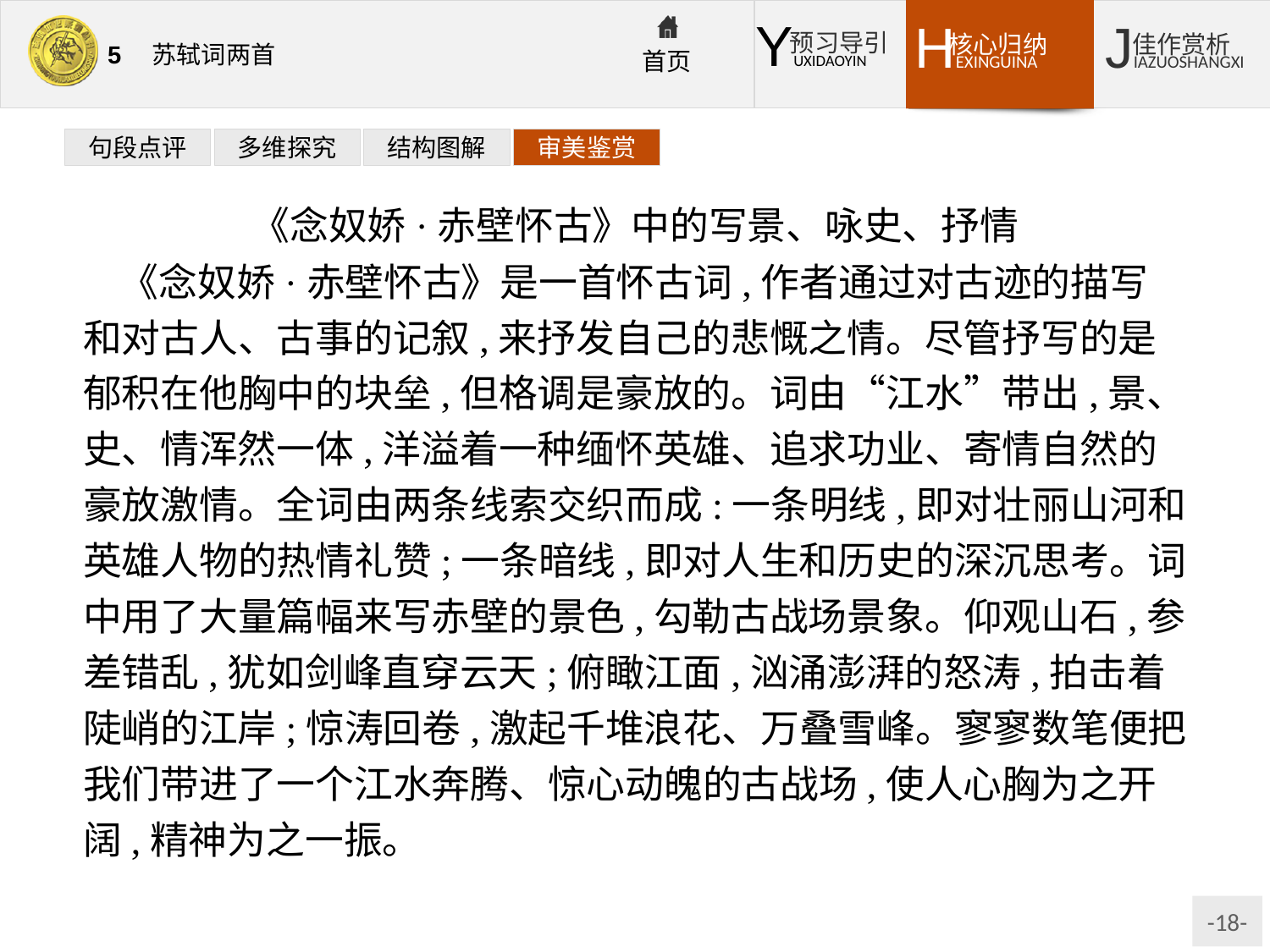

句段点评
多维探究
结构图解
审美鉴赏
《念奴娇·赤壁怀古》中的写景、咏史、抒情
《念奴娇·赤壁怀古》是一首怀古词,作者通过对古迹的描写和对古人、古事的记叙,来抒发自己的悲慨之情。尽管抒写的是郁积在他胸中的块垒,但格调是豪放的。词由“江水”带出,景、史、情浑然一体,洋溢着一种缅怀英雄、追求功业、寄情自然的豪放激情。全词由两条线索交织而成:一条明线,即对壮丽山河和英雄人物的热情礼赞;一条暗线,即对人生和历史的深沉思考。词中用了大量篇幅来写赤壁的景色,勾勒古战场景象。仰观山石,参差错乱,犹如剑峰直穿云天;俯瞰江面,汹涌澎湃的怒涛,拍击着陡峭的江岸;惊涛回卷,激起千堆浪花、万叠雪峰。寥寥数笔便把我们带进了一个江水奔腾、惊心动魄的古战场,使人心胸为之开阔,精神为之一振。